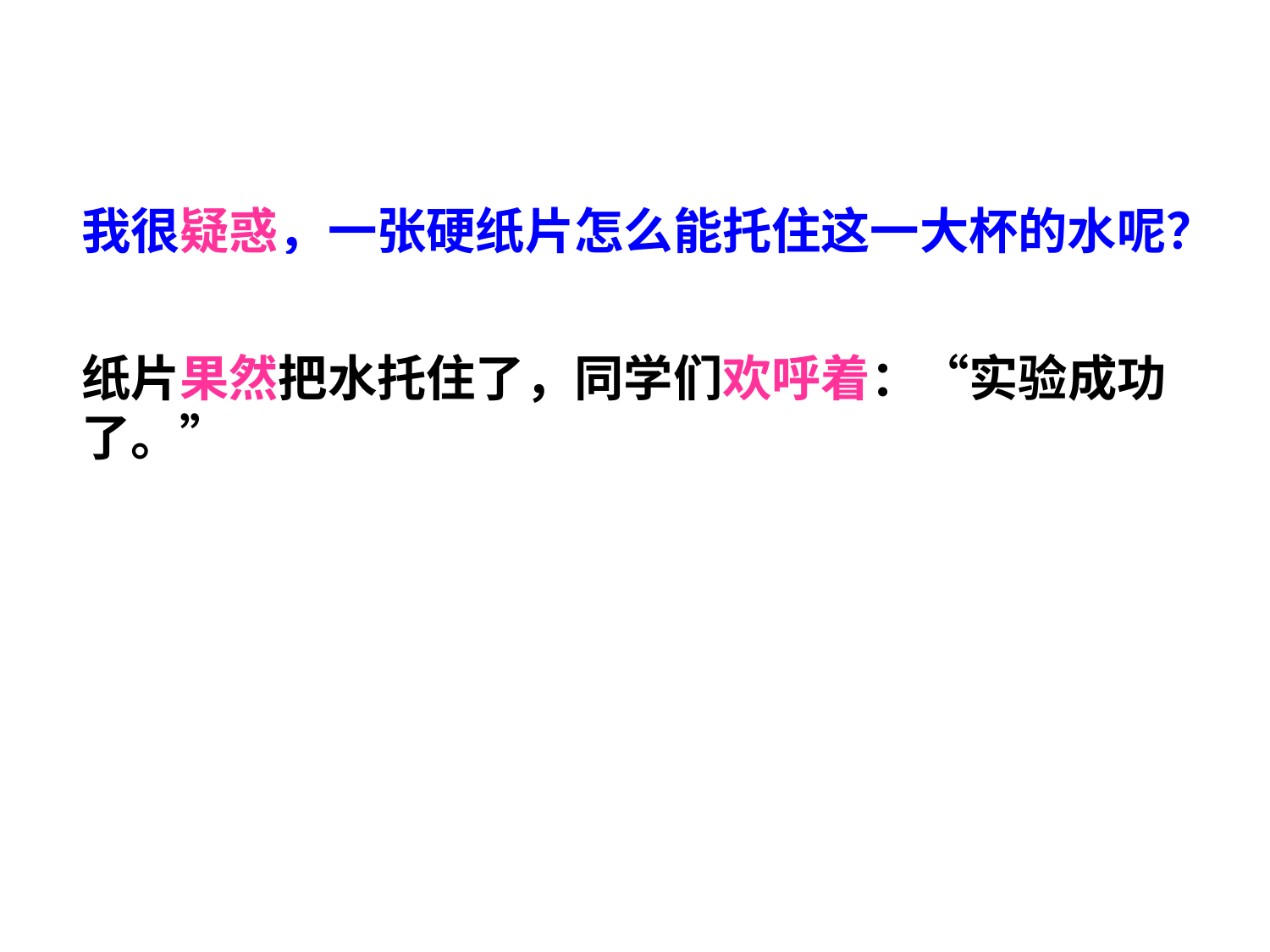

精彩语句   精彩回放
我很疑惑，一张硬纸片怎么能托住这一大杯的水呢？

纸片果然把水托住了，同学们欢呼着：“实验成功了。”